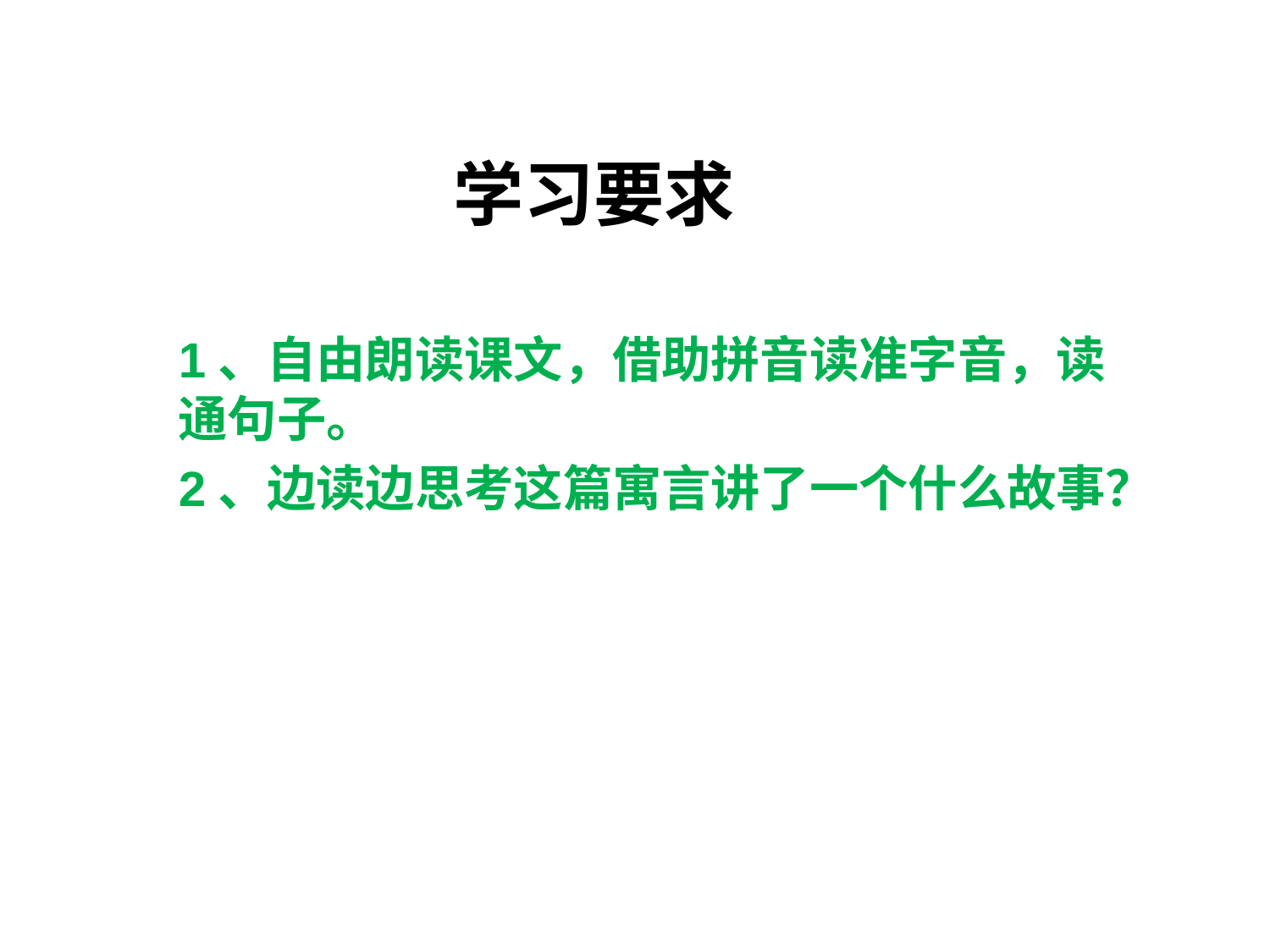

学习要求

1、自由朗读课文，借助拼音读准字音，读通句子。
2、边读边思考这篇寓言讲了一个什么故事？